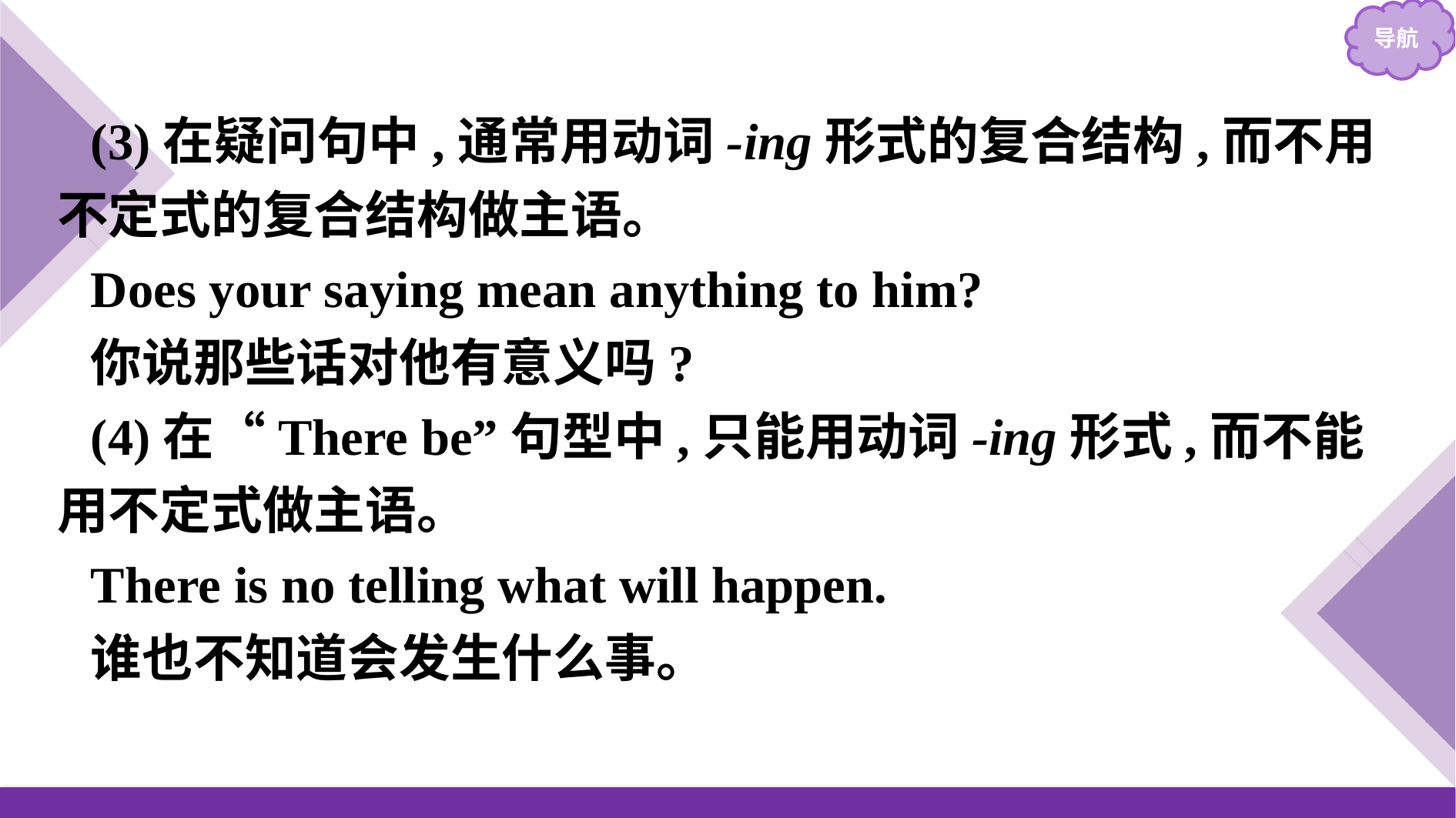

(3)在疑问句中,通常用动词-ing形式的复合结构,而不用不定式的复合结构做主语。
Does your saying mean anything to him?
你说那些话对他有意义吗?
(4)在“There be”句型中,只能用动词-ing形式,而不能用不定式做主语。
There is no telling what will happen.
谁也不知道会发生什么事。